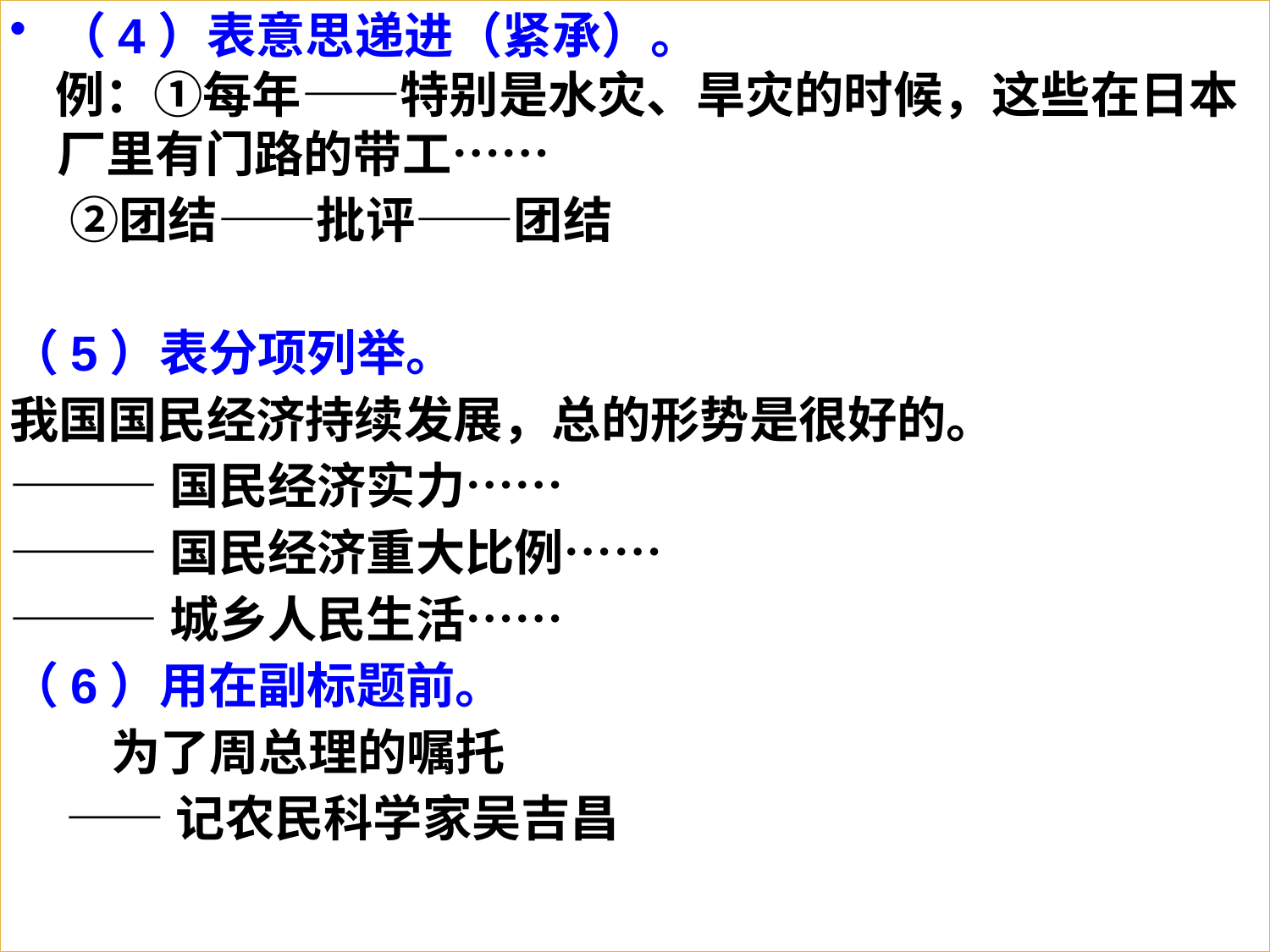

（4）表意思递进（紧承）。
   例：①每年——特别是水灾、旱灾的时候，这些在日本厂里有门路的带工……
　 ②团结——批评——团结

（5）表分项列举。
我国国民经济持续发展，总的形势是很好的。
———国民经济实力……
———国民经济重大比例……
———城乡人民生活……
（6）用在副标题前。
        为了周总理的嘱托
     ——记农民科学家吴吉昌